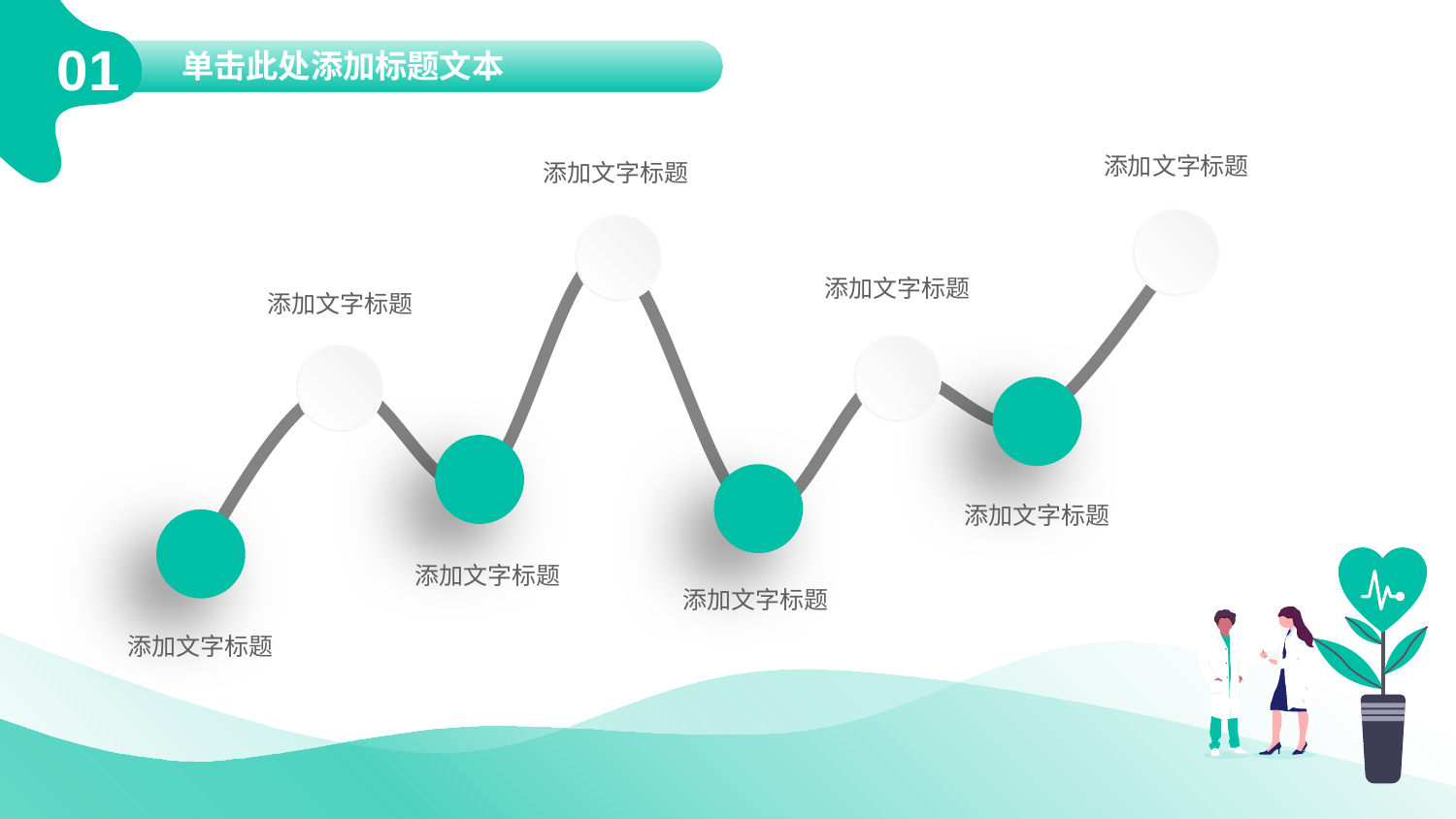

01
单击此处添加标题文本

添加文字标题
添加文字标题

添加文字标题
添加文字标题

添加文字标题

添加文字标题
添加文字标题
添加文字标题